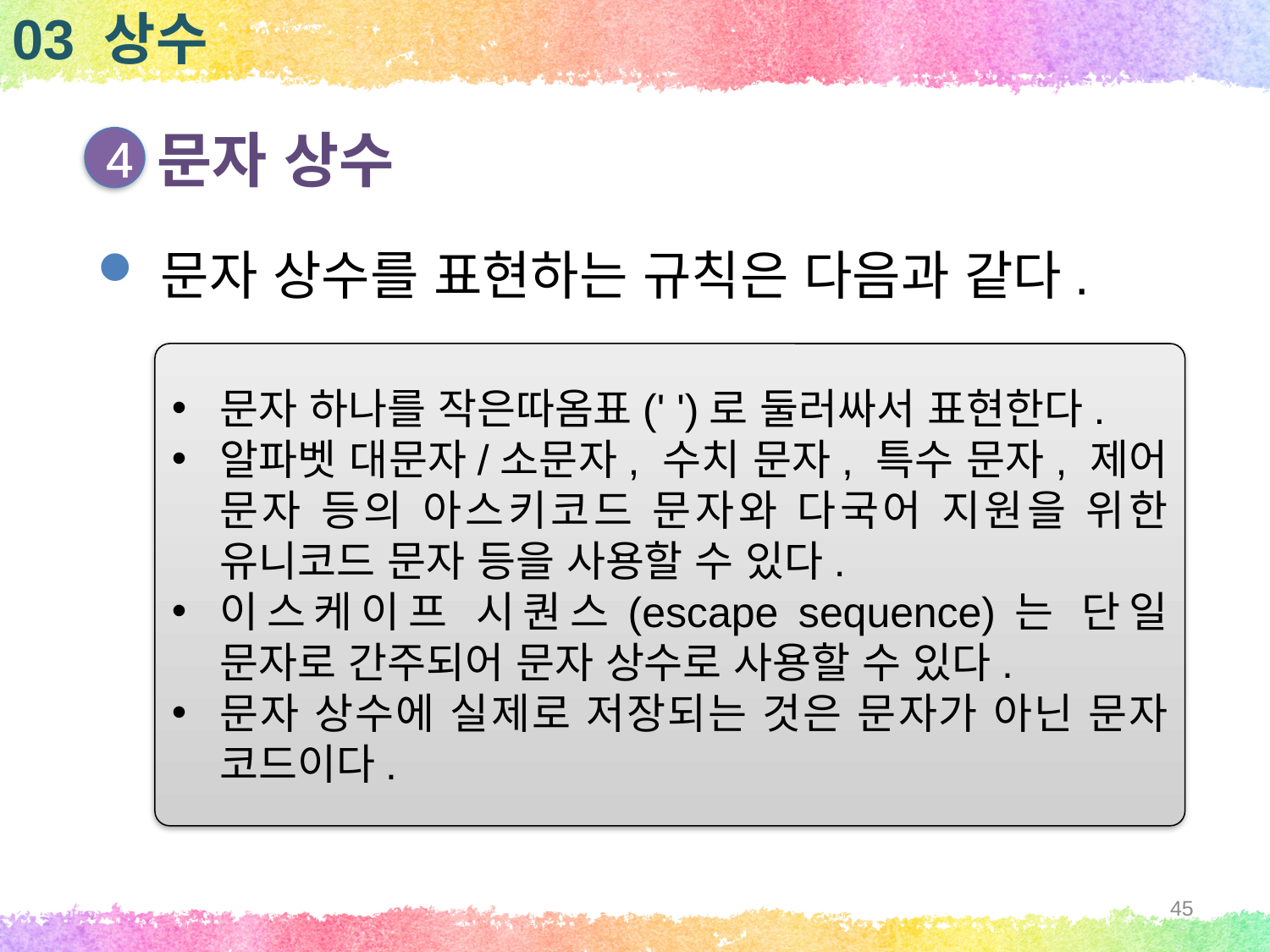

03 상수
문자 상수
4
문자 상수를 표현하는 규칙은 다음과 같다.
문자 하나를 작은따옴표(' ')로 둘러싸서 표현한다.
알파벳 대문자/소문자, 수치 문자, 특수 문자, 제어 문자 등의 아스키코드 문자와 다국어 지원을 위한 유니코드 문자 등을 사용할 수 있다.
이스케이프 시퀀스(escape sequence)는 단일 문자로 간주되어 문자 상수로 사용할 수 있다.
문자 상수에 실제로 저장되는 것은 문자가 아닌 문자 코드이다.
45